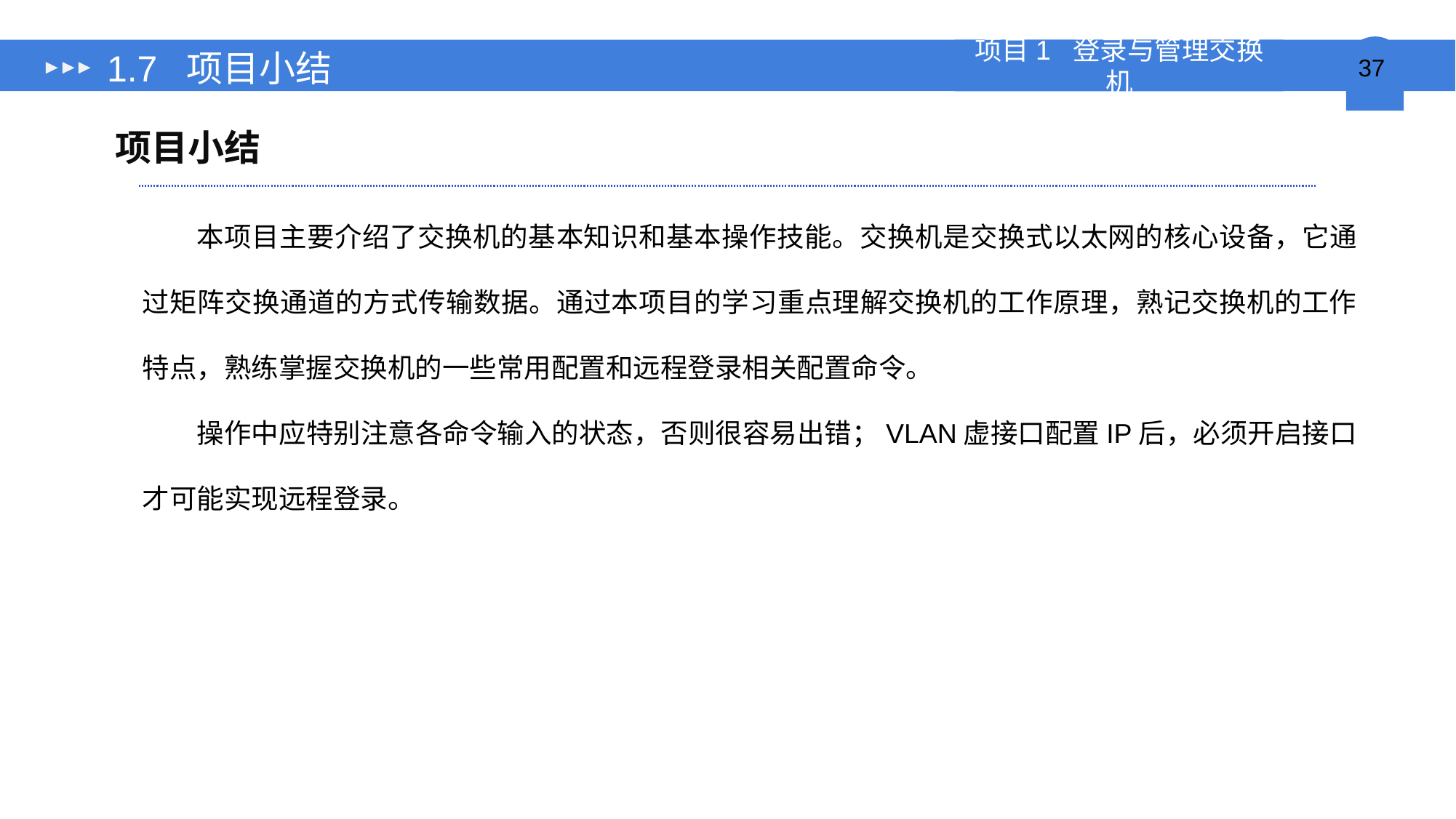

# 1.7  项目小结
项目小结
本项目主要介绍了交换机的基本知识和基本操作技能。交换机是交换式以太网的核心设备，它通过矩阵交换通道的方式传输数据。通过本项目的学习重点理解交换机的工作原理，熟记交换机的工作特点，熟练掌握交换机的一些常用配置和远程登录相关配置命令。
操作中应特别注意各命令输入的状态，否则很容易出错；VLAN虚接口配置IP后，必须开启接口才可能实现远程登录。